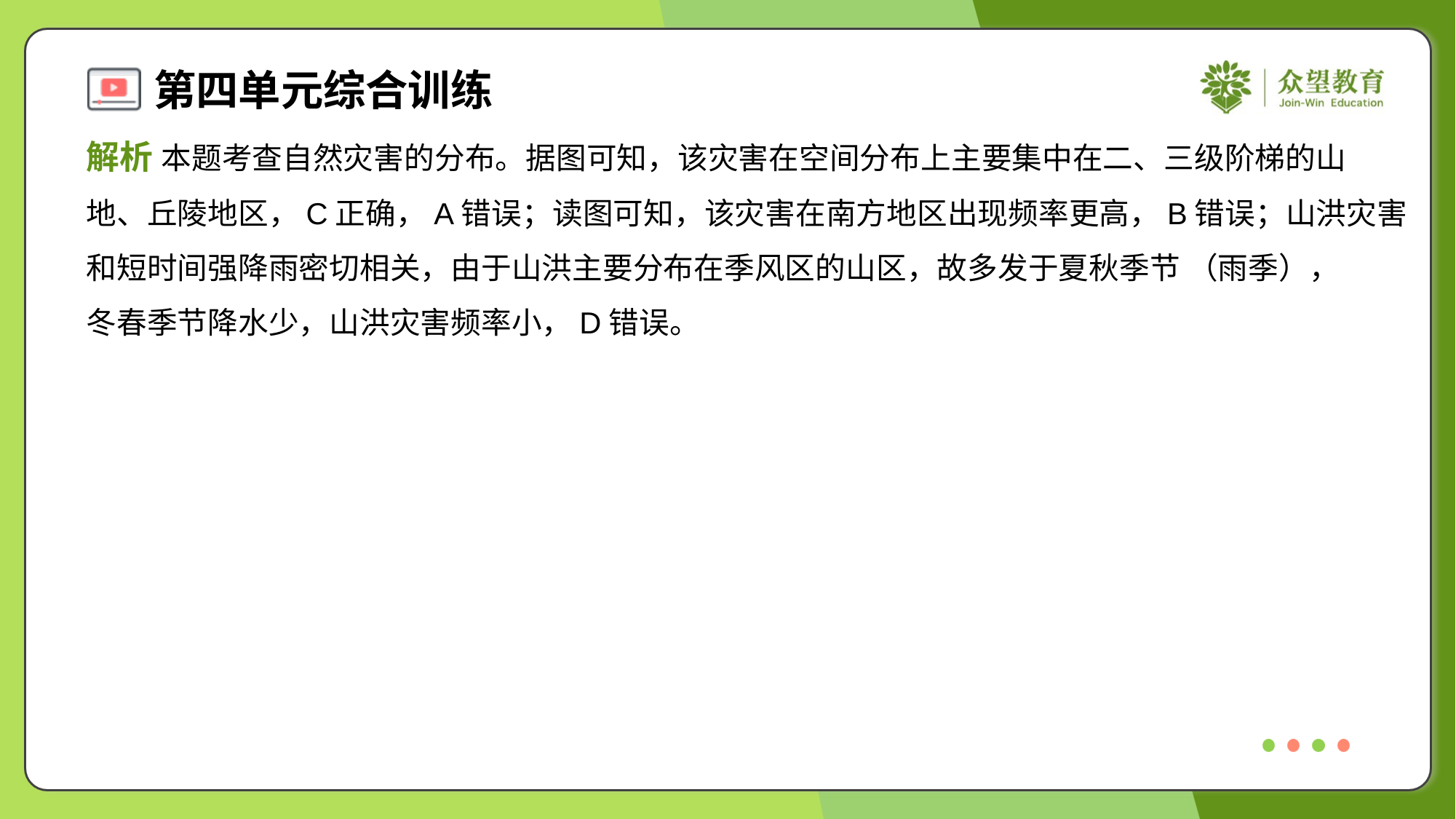

解析 本题考查自然灾害的分布。据图可知，该灾害在空间分布上主要集中在二、三级阶梯的山
地、丘陵地区，C正确，A错误；读图可知，该灾害在南方地区出现频率更高，B错误；山洪灾害
和短时间强降雨密切相关，由于山洪主要分布在季风区的山区，故多发于夏秋季节 （雨季），
冬春季节降水少，山洪灾害频率小，D错误。